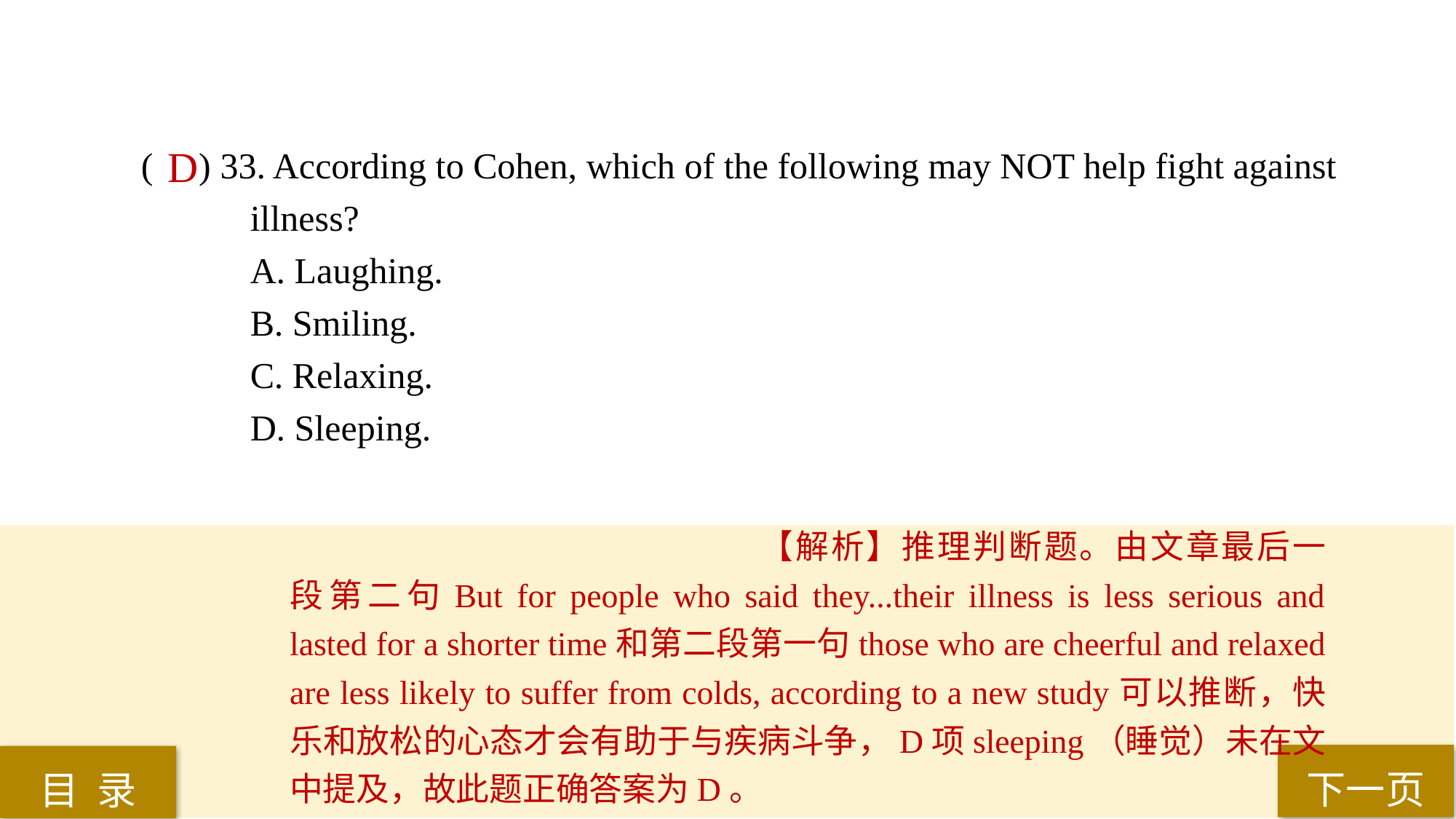

(     ) 33. According to Cohen, which of the following may NOT help fight against 	illness?
A. Laughing.
B. Smiling.
C. Relaxing.
D. Sleeping.
D
【解析】推理判断题。由文章最后一段第二句But for people who said they...their illness is less serious and lasted for a shorter time和第二段第一句those who are cheerful and relaxed are less likely to suffer from colds, according to a new study可以推断，快乐和放松的心态才会有助于与疾病斗争，D项sleeping（睡觉）未在文中提及，故此题正确答案为D。